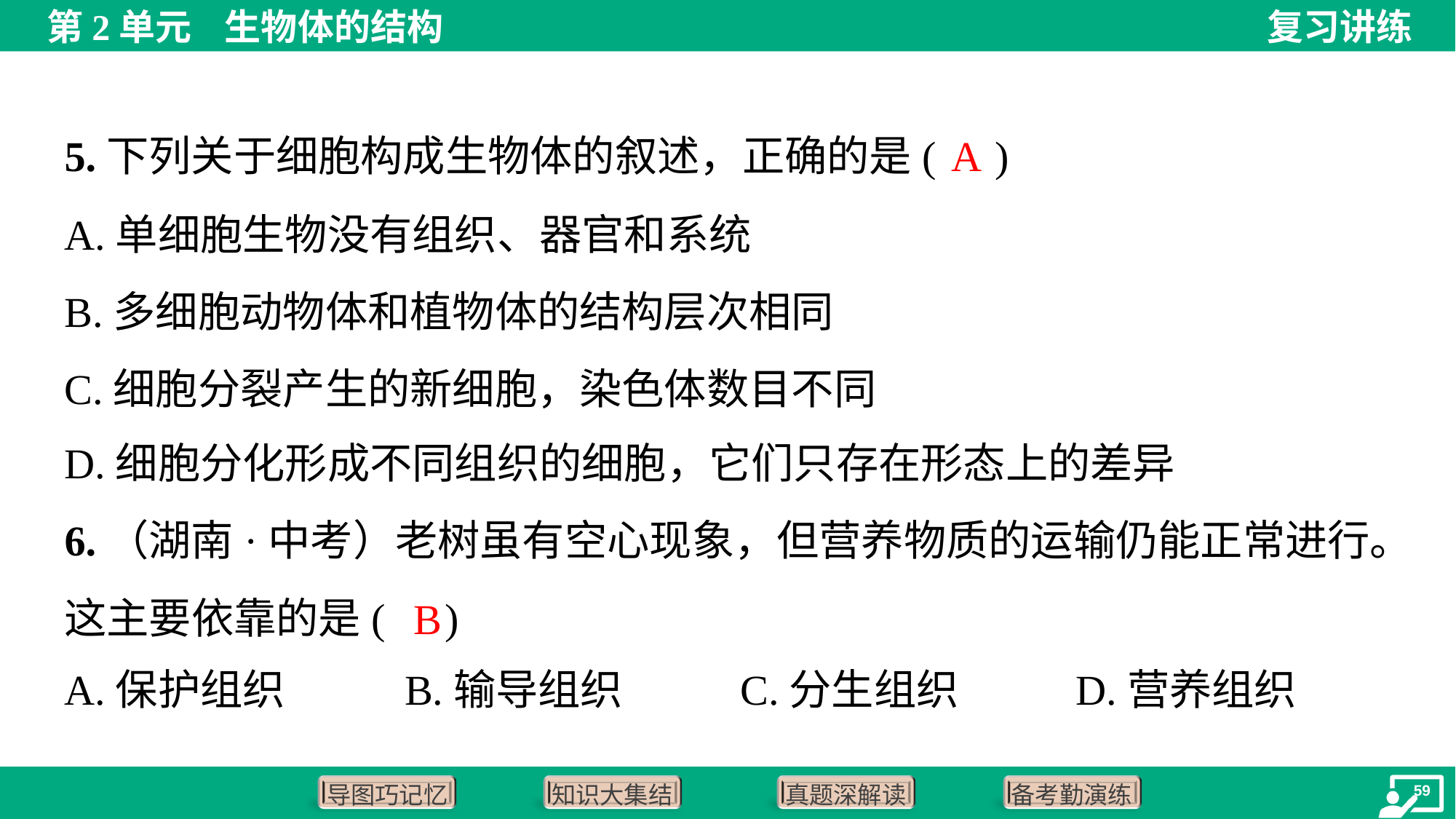

A
5.下列关于细胞构成生物体的叙述，正确的是(     )
A.单细胞生物没有组织、器官和系统
B.多细胞动物体和植物体的结构层次相同
C.细胞分裂产生的新细胞，染色体数目不同
D.细胞分化形成不同组织的细胞，它们只存在形态上的差异
6.（湖南·中考）老树虽有空心现象，但营养物质的运输仍能正常进行。这主要依靠的是(     )
B
A.保护组织	B.输导组织	C.分生组织	D.营养组织